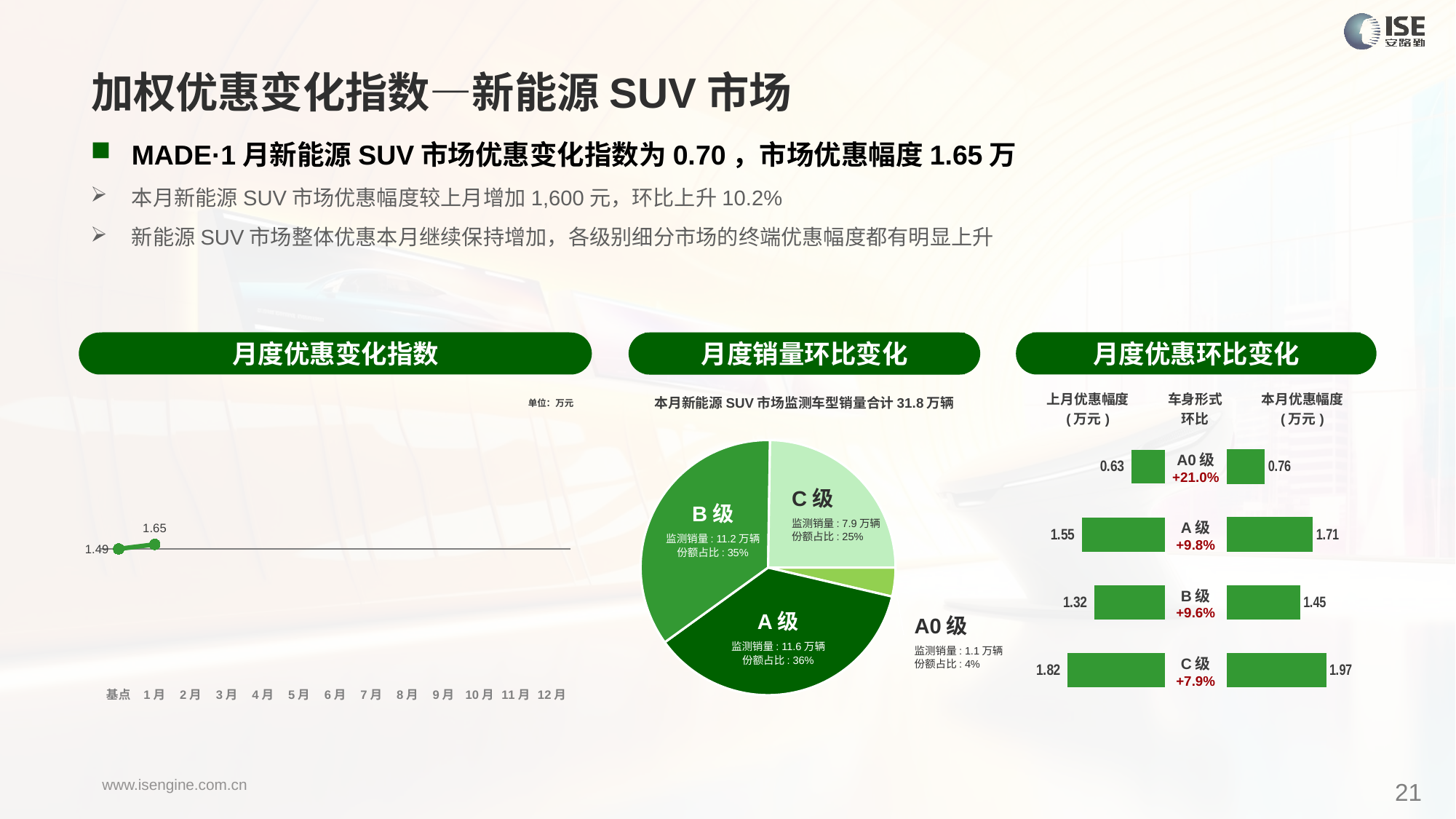

加权优惠变化指数—新能源SUV市场
MADE·1月新能源SUV市场优惠变化指数为0.70，市场优惠幅度1.65万
本月新能源SUV市场优惠幅度较上月增加1,600元，环比上升10.2%
新能源SUV市场整体优惠本月继续保持增加，各级别细分市场的终端优惠幅度都有明显上升
月度优惠变化指数

月度优惠环比变化

月度销量环比变化

### Chart

| Category | Y2024 |
|---|---|
| 基点 | 0.0 |
| 1月 | 0.7033497616085129 |
| 2月 | None |
| 3月 | None |
| 4月 | None |
| 5月 | None |
| 6月 | None |
| 7月 | None |
| 8月 | None |
| 9月 | None |
| 10月 | None |
| 11月 | None |
| 12月 | None |
本月新能源SUV市场监测车型销量合计31.8万辆
| 上月优惠幅度 (万元) | 车身形式 环比 | 本月优惠幅度 (万元) |
| --- | --- | --- |
单位：万元

### Chart

| Category | 细分市场 |
|---|---|
| A0级 | 11638.0 |
| A级 | 115753.0 |
| B级 | 112012.0 |
| C级 | 78768.0 |
| A0级 +21.0% |
| --- |
| A级 +9.8% |
| B级 +9.6% |
| C级 +7.9% |

### Chart

| Category | 成交均价 |
|---|---|
| A0 | 0.63 |
| A | 1.55 |
| B | 1.32 |
| C | 1.82 |

### Chart

| Category | 金额 |
|---|---|
| A0 | 0.7579259322908815 |
| A | 1.705050640588134 |
| B | 1.4509076259686313 |
| C | 1.9685454753199039 |
C级
监测销量: 7.9万辆
份额占比: 25%
B级
监测销量: 11.2万辆
份额占比: 35%
A级
监测销量: 11.6万辆
份额占比: 36%
A0级
监测销量: 1.1万辆
份额占比: 4%
21